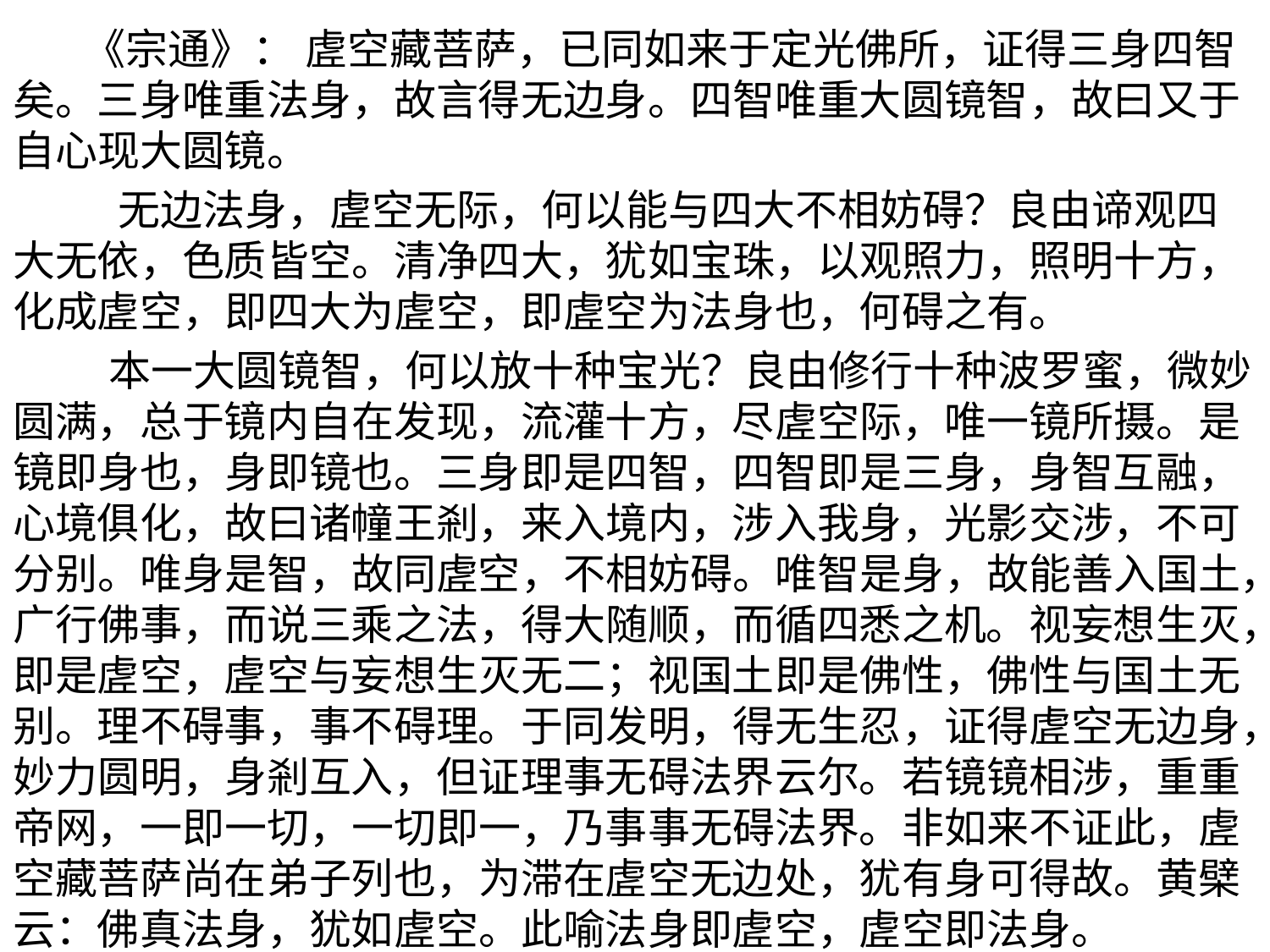

《宗通》： 虗空藏菩萨，已同如来于定光佛所，证得三身四智矣。三身唯重法身，故言得无边身。四智唯重大圆镜智，故曰又于自心现大圆镜。
          无边法身，虗空无际，何以能与四大不相妨碍？良由谛观四大无依，色质皆空。清净四大，犹如宝珠，以观照力，照明十方，化成虗空，即四大为虗空，即虗空为法身也，何碍之有。
         本一大圆镜智，何以放十种宝光？良由修行十种波罗蜜，微妙圆满，总于镜内自在发现，流灌十方，尽虗空际，唯一镜所摄。是镜即身也，身即镜也。三身即是四智，四智即是三身，身智互融，心境俱化，故曰诸幢王剎，来入境内，涉入我身，光影交涉，不可分别。唯身是智，故同虗空，不相妨碍。唯智是身，故能善入国土，广行佛事，而说三乘之法，得大随顺，而循四悉之机。视妄想生灭，即是虗空，虗空与妄想生灭无二；视国土即是佛性，佛性与国土无别。理不碍事，事不碍理。于同发明，得无生忍，证得虗空无边身，妙力圆明，身剎互入，但证理事无碍法界云尔。若镜镜相涉，重重帝网，一即一切，一切即一，乃事事无碍法界。非如来不证此，虗空藏菩萨尚在弟子列也，为滞在虗空无边处，犹有身可得故。黄檗云：佛真法身，犹如虗空。此喻法身即虗空，虗空即法身。